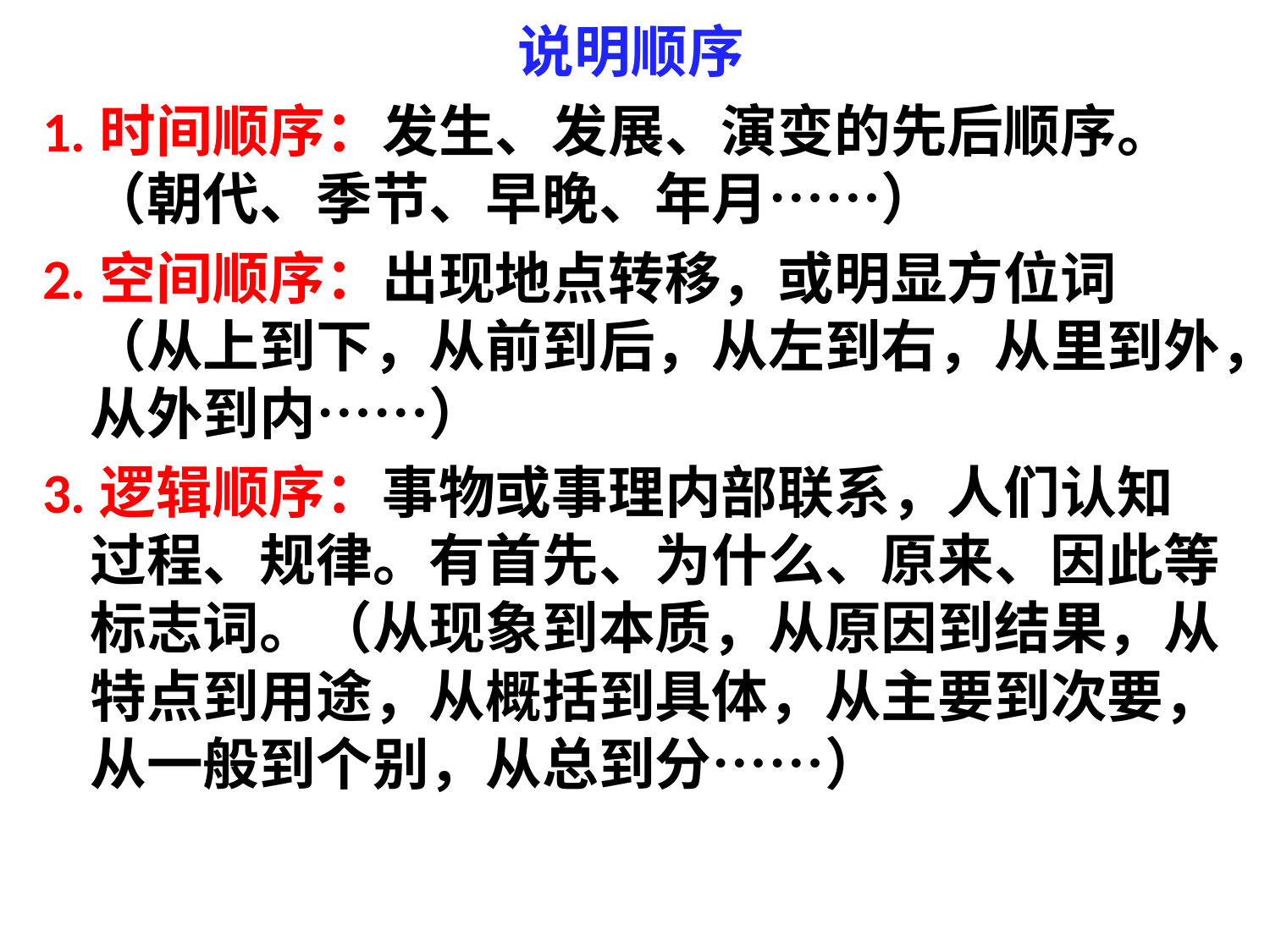

# 说明顺序
1.时间顺序：发生、发展、演变的先后顺序。（朝代、季节、早晚、年月……）
2.空间顺序：出现地点转移，或明显方位词（从上到下，从前到后，从左到右，从里到外，从外到内……）
3.逻辑顺序：事物或事理内部联系，人们认知过程、规律。有首先、为什么、原来、因此等标志词。（从现象到本质，从原因到结果，从特点到用途，从概括到具体，从主要到次要，从一般到个别，从总到分……）